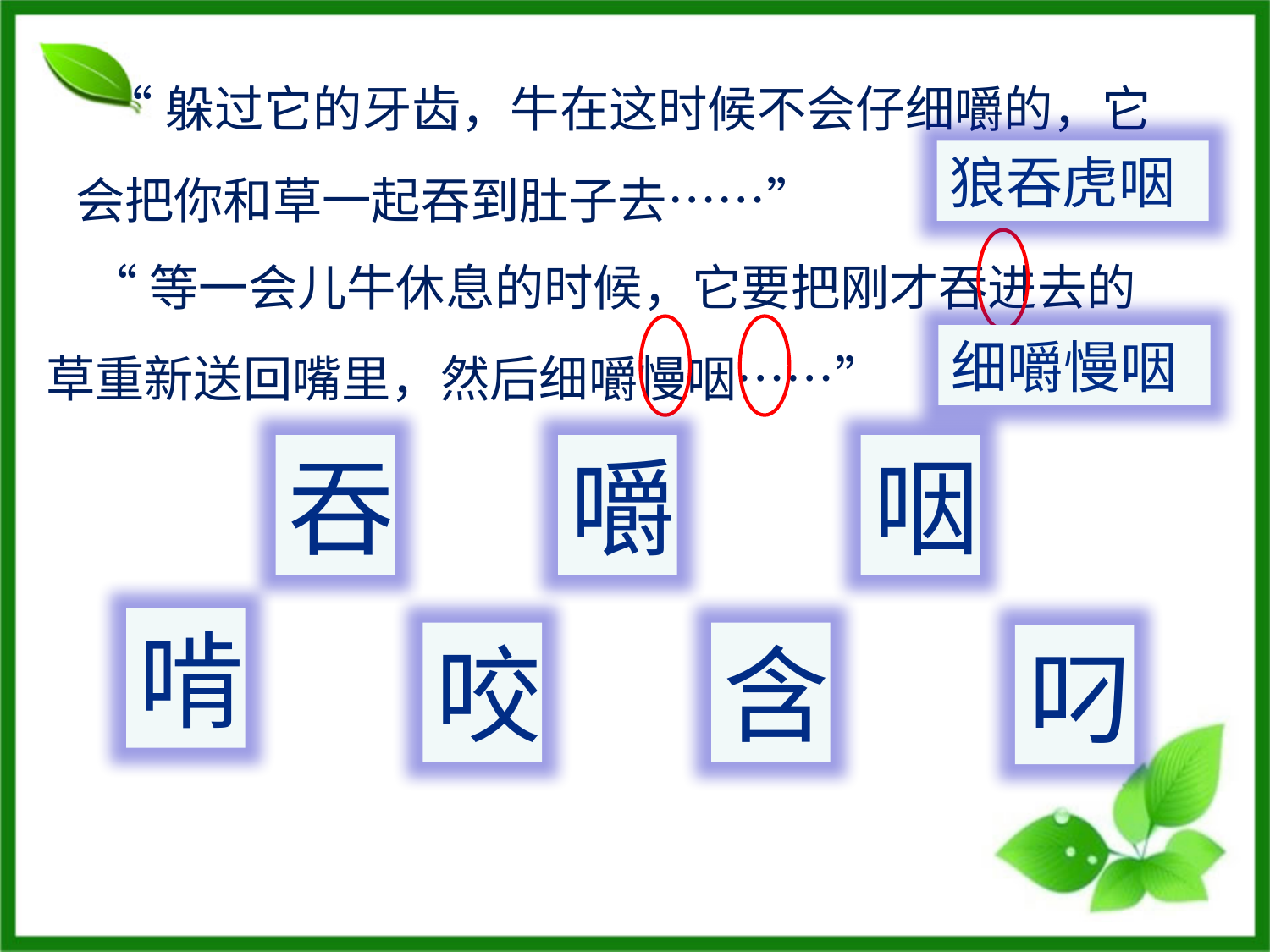

“躲过它的牙齿，牛在这时候不会仔细嚼的，它会把你和草一起吞到肚子去……”
狼吞虎咽
   “等一会儿牛休息的时候，它要把刚才吞进去的草重新送回嘴里，然后细嚼慢咽……”

细嚼慢咽
吞
嚼
咽
啃
咬
含
叼